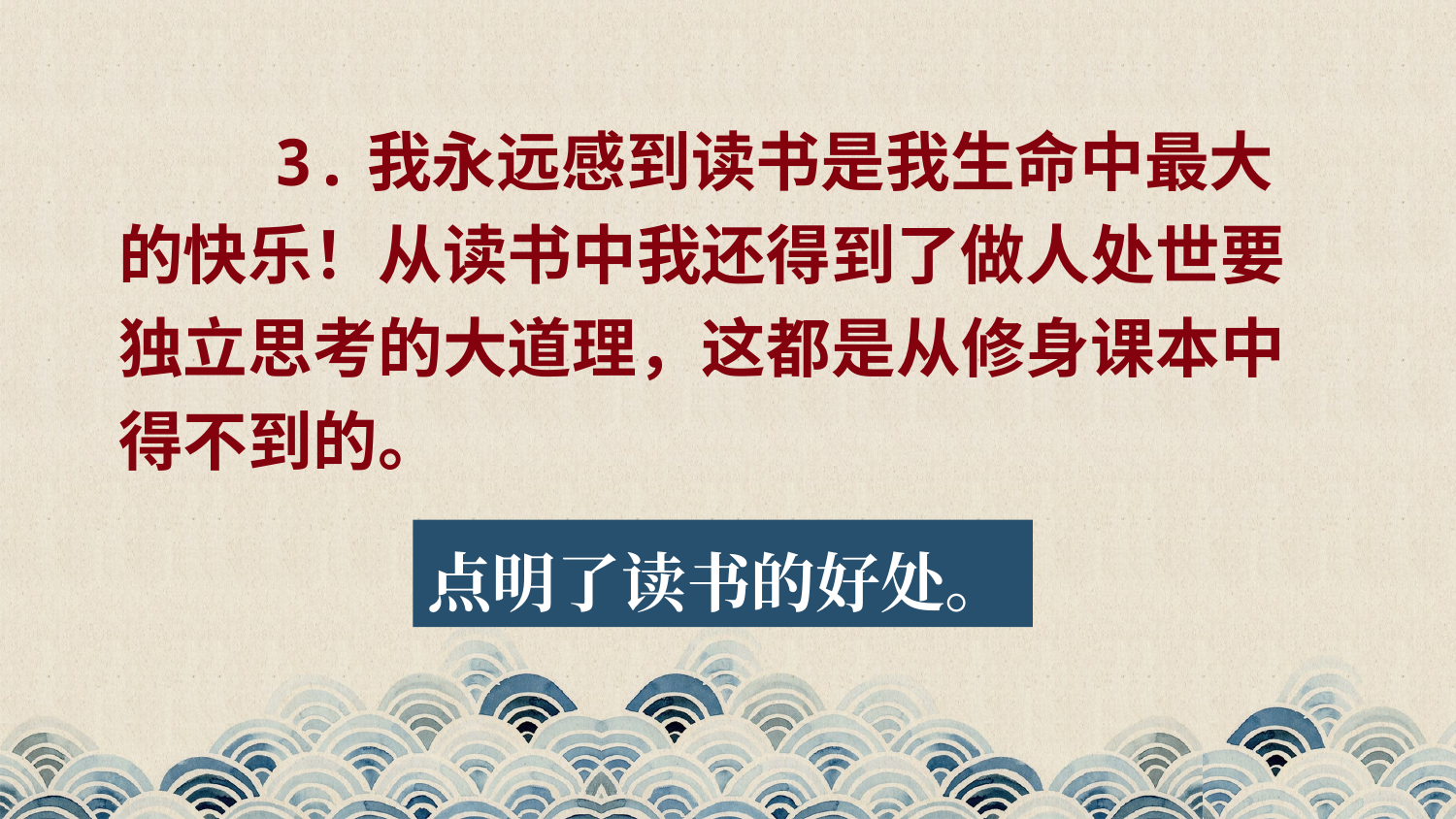

3.我永远感到读书是我生命中最大的快乐！从读书中我还得到了做人处世要独立思考的大道理，这都是从修身课本中得不到的。
点明了读书的好处。